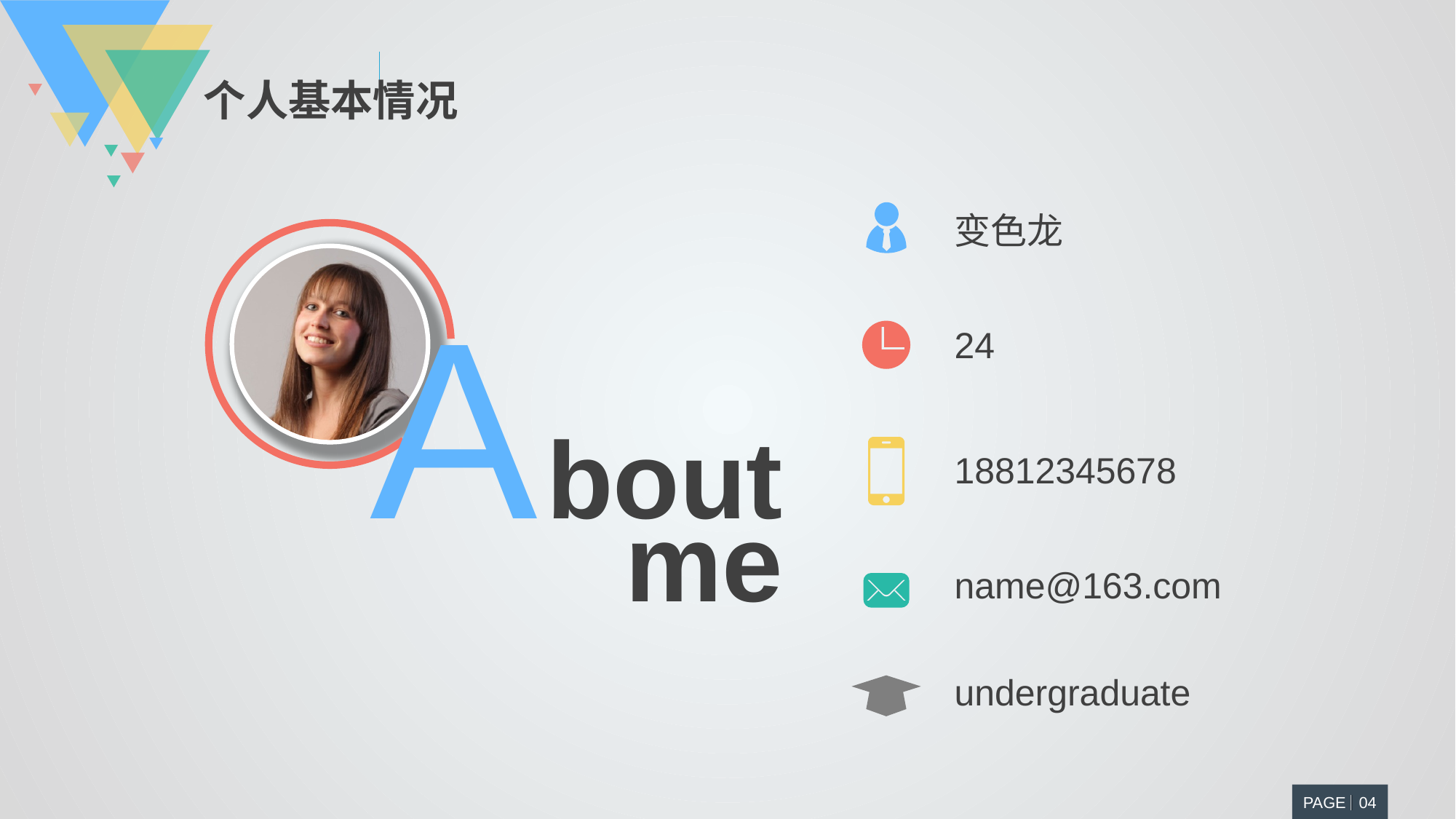

个人基本情况

变色龙

24

About
me

18812345678
name@163.com

undergraduate

PAGE   04